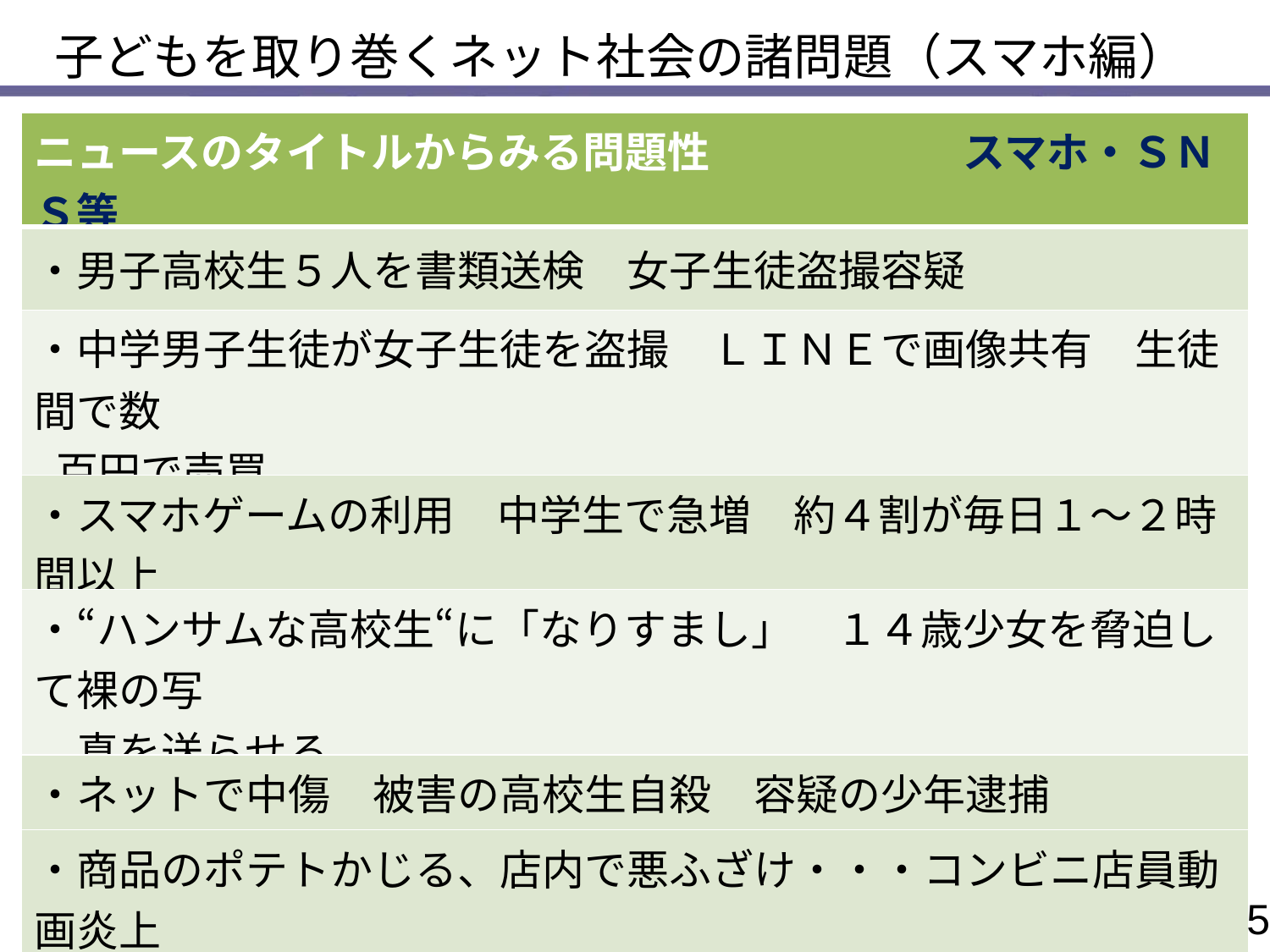

子どもを取り巻くネット社会の諸問題（スマホ編）
| ニュースのタイトルからみる問題性　　　　　　スマホ・ＳＮＳ等 |
| --- |
| ・男子高校生５人を書類送検　女子生徒盗撮容疑 |
| ・中学男子生徒が女子生徒を盗撮　ＬＩＮＥで画像共有　生徒間で数 百円で売買 |
| ・スマホゲームの利用　中学生で急増　約４割が毎日１～２時間以上 |
| ・“ハンサムな高校生“に「なりすまし」　１４歳少女を脅迫して裸の写 　真を送らせる |
| ・ネットで中傷　被害の高校生自殺　容疑の少年逮捕 |
| ・商品のポテトかじる、店内で悪ふざけ・・・コンビニ店員動画炎上 　運営側謝罪　当事者のバイト高校生は反省 |
| ・「乗りでやった」中学生　裸画像をＬＩＮＥで拡散 |
| ・軽い動機「パパ活」女子中高生の横行・・・性被害も |
5